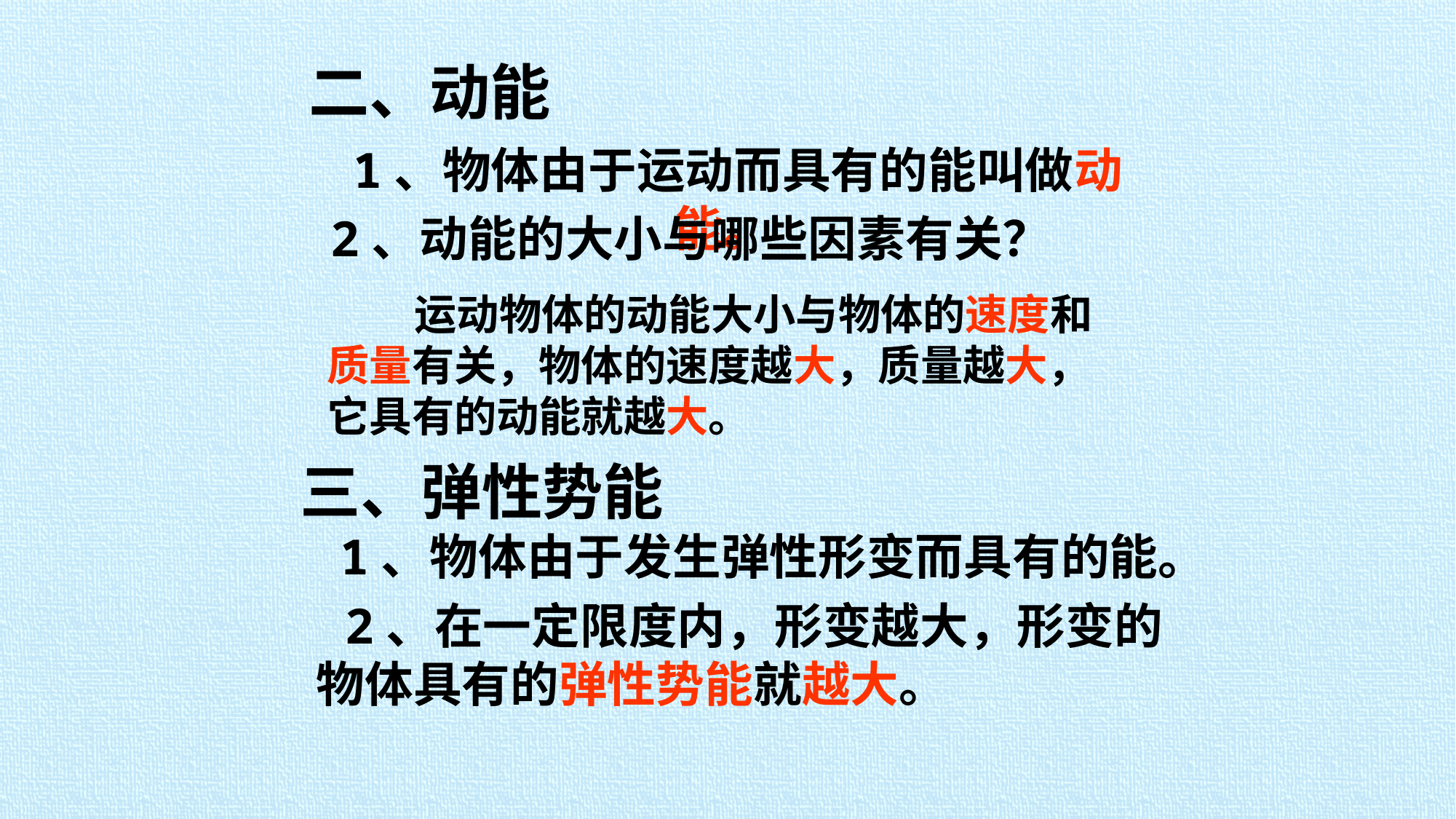

二、动能
 1、物体由于运动而具有的能叫做动能。

  2、动能的大小与哪些因素有关？
        运动物体的动能大小与物体的速度和质量有关，物体的速度越大，质量越大， 它具有的动能就越大。
三、弹性势能
   1、物体由于发生弹性形变而具有的能。
 2、在一定限度内，形变越大，形变的物体具有的弹性势能就越大。